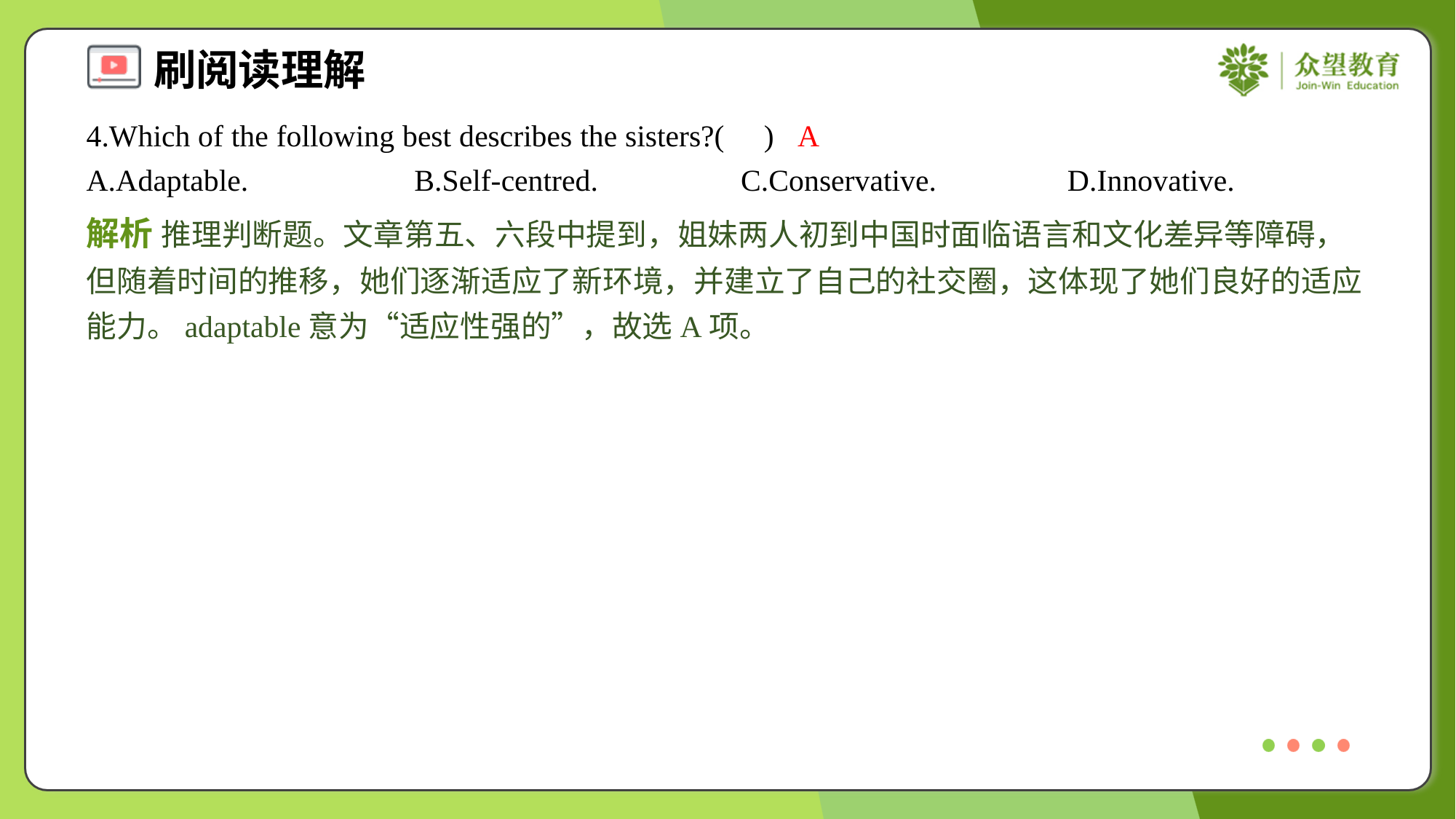

4.Which of the following best describes the sisters?(     )
A
A.Adaptable.	B.Self-centred.	C.Conservative.	D.Innovative.
解析 推理判断题。文章第五、六段中提到，姐妹两人初到中国时面临语言和文化差异等障碍，但随着时间的推移，她们逐渐适应了新环境，并建立了自己的社交圈，这体现了她们良好的适应能力。adaptable意为“适应性强的”，故选A项。